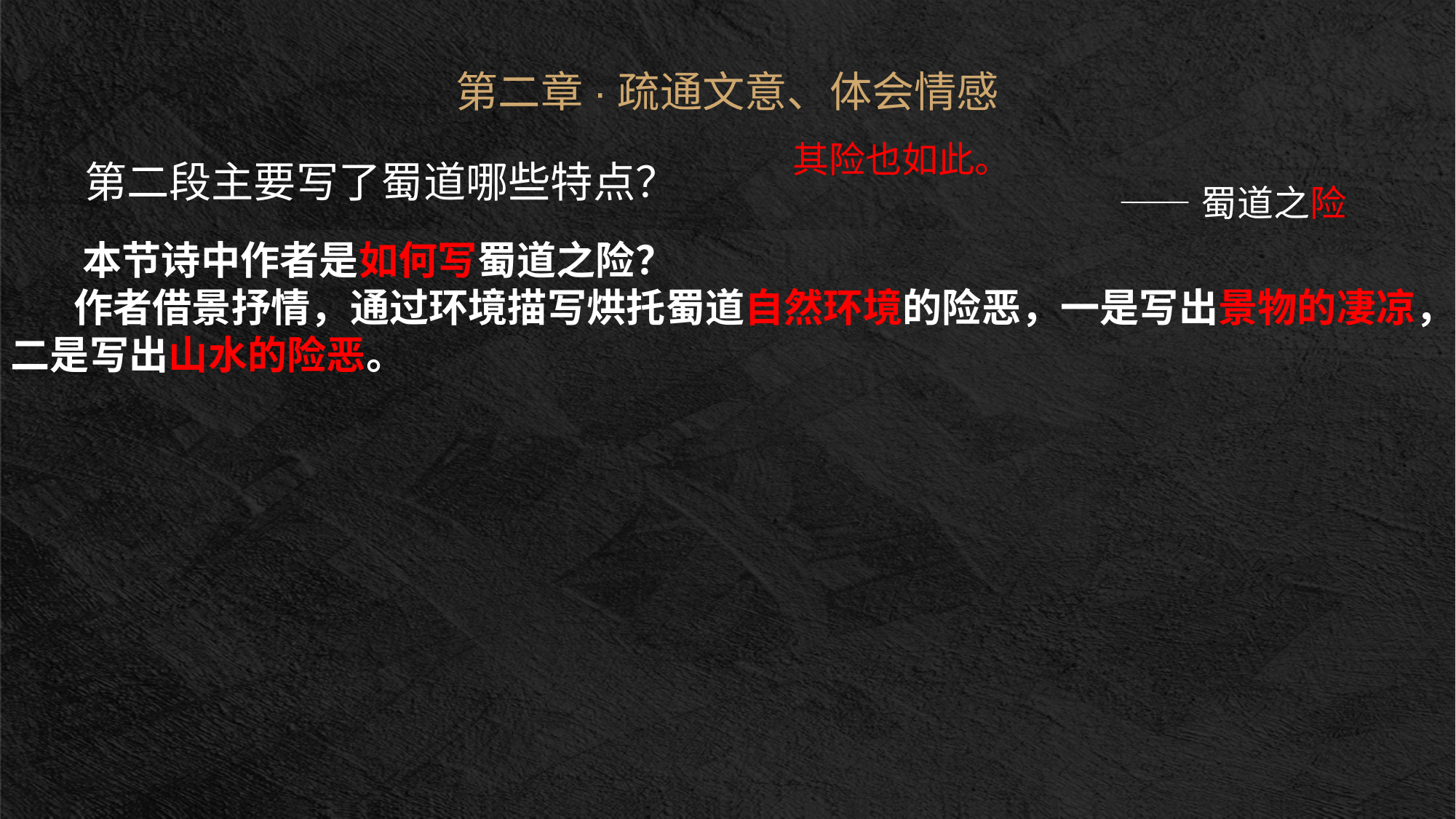

第二章·疏通文意、体会情感
其险也如此。
——蜀道之险
第二段主要写了蜀道哪些特点？
       本节诗中作者是如何写蜀道之险？
      作者借景抒情，通过环境描写烘托蜀道自然环境的险恶，一是写出景物的凄凉，二是写出山水的险恶。

二叹险
悲鸟号古木

看          听

景物凄凉
借景抒情
子规啼月夜
 使人听此凋朱颜
环境烘托
看         听
连峰去天不盈尺
夸张手法

枯松倒挂倚绝壁
山水险恶
飞湍瀑流争喧豗
砯崖转石万壑雷